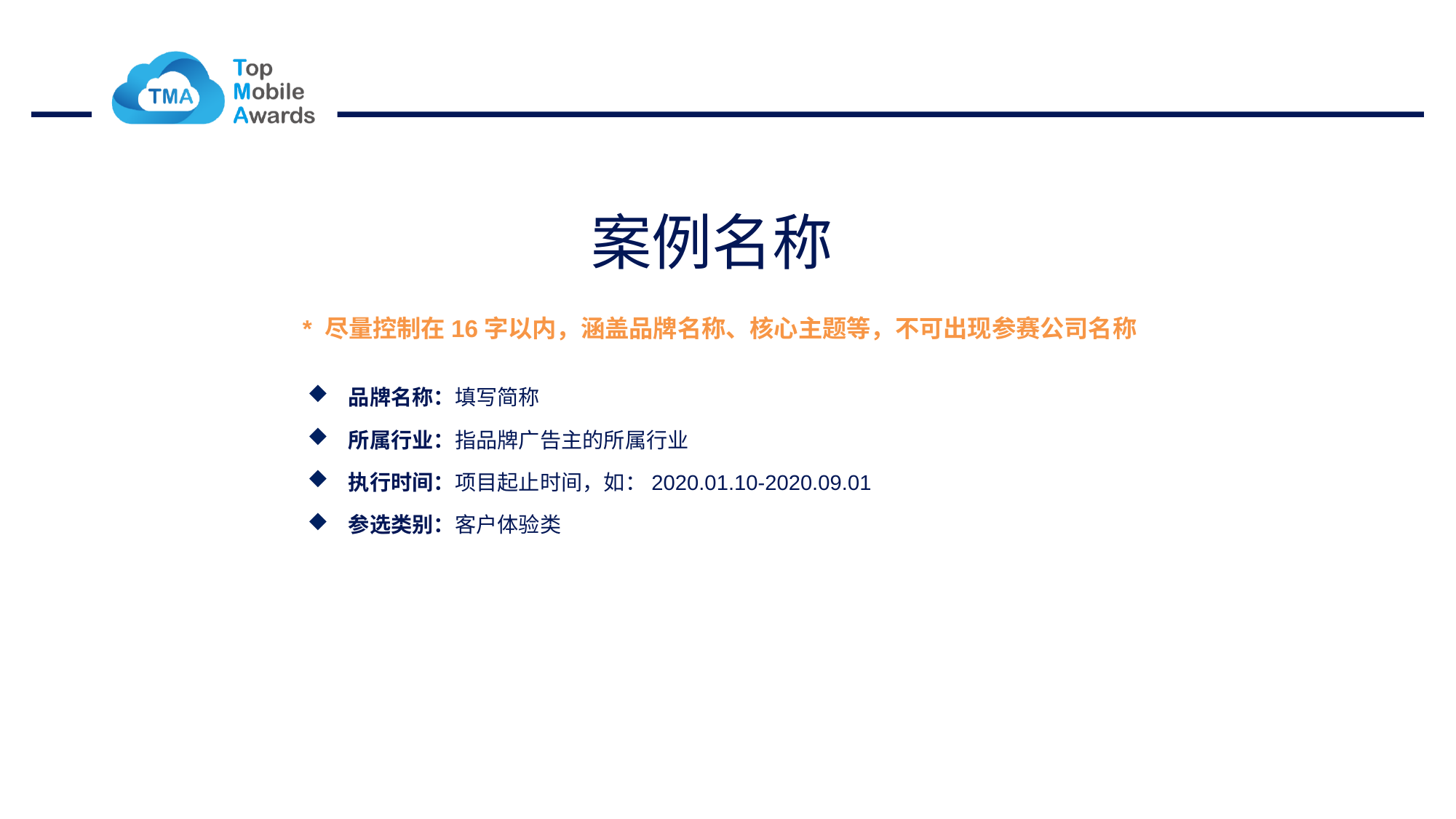

# 案例名称
* 尽量控制在16字以内，涵盖品牌名称、核心主题等，不可出现参赛公司名称
品牌名称：填写简称
所属行业：指品牌广告主的所属行业
执行时间：项目起止时间，如：2020.01.10-2020.09.01
参选类别：客户体验类